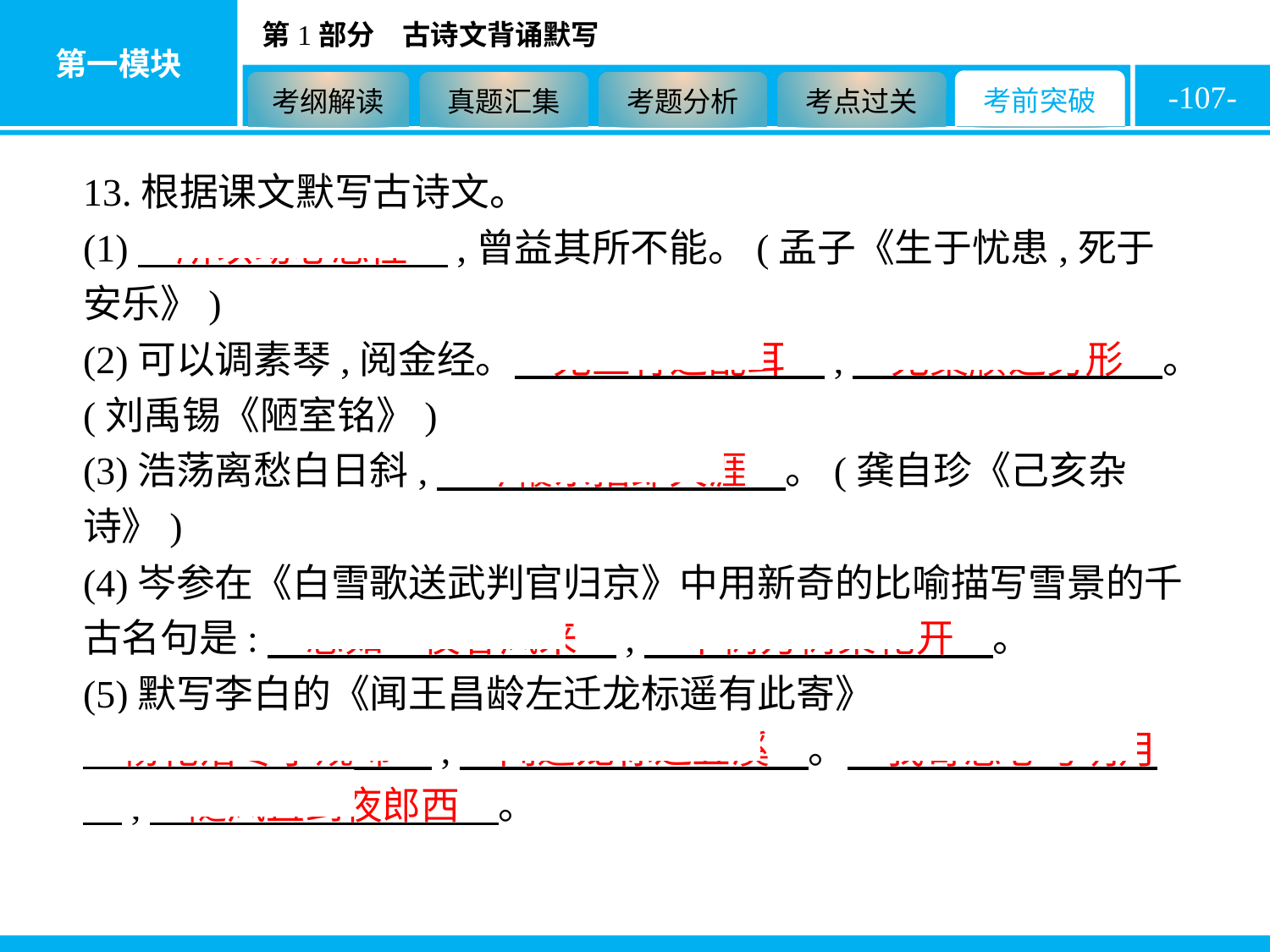

-107-
13.根据课文默写古诗文。
(1)　所以动心忍性　,曾益其所不能。(孟子《生于忧患,死于安乐》)
(2)可以调素琴,阅金经。　无丝竹之乱耳　,　无案牍之劳形　。(刘禹锡《陋室铭》)
(3)浩荡离愁白日斜,　吟鞭东指即天涯　。(龚自珍《己亥杂诗》)
(4)岑参在《白雪歌送武判官归京》中用新奇的比喻描写雪景的千古名句是:　忽如一夜春风来　,　千树万树梨花开　。
(5)默写李白的《闻王昌龄左迁龙标遥有此寄》
　杨花落尽子规啼　,　闻道龙标过五溪　。　我寄愁心与明月　,　随风直到夜郎西　。